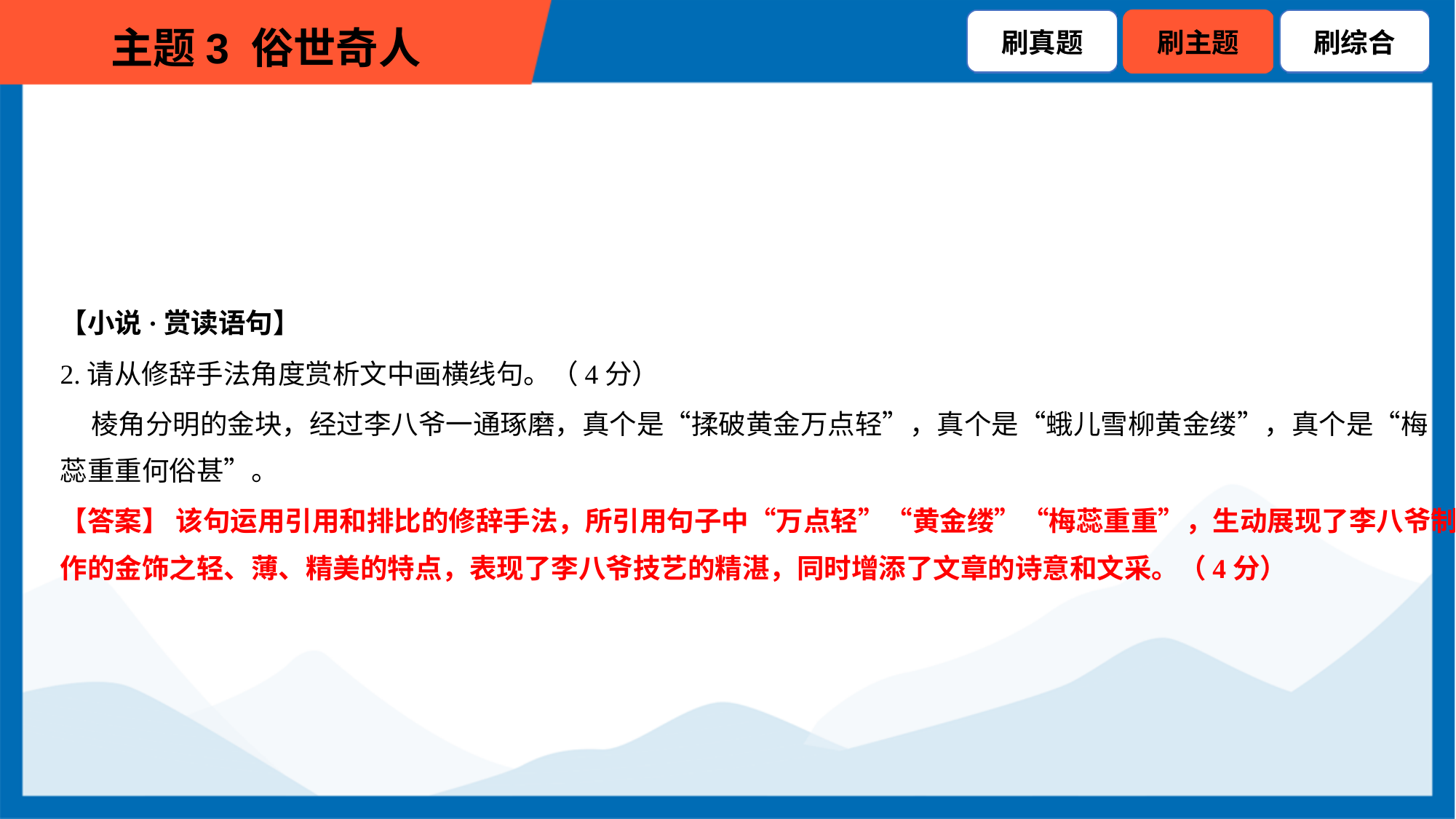

【小说·赏读语句】
2.请从修辞手法角度赏析文中画横线句。（4分）
    棱角分明的金块，经过李八爷一通琢磨，真个是“揉破黄金万点轻”，真个是“蛾儿雪柳黄金缕”，真个是“梅
蕊重重何俗甚”。
【答案】 该句运用引用和排比的修辞手法，所引用句子中“万点轻”“黄金缕”“梅蕊重重”，生动展现了李八爷制
作的金饰之轻、薄、精美的特点，表现了李八爷技艺的精湛，同时增添了文章的诗意和文采。（4分）